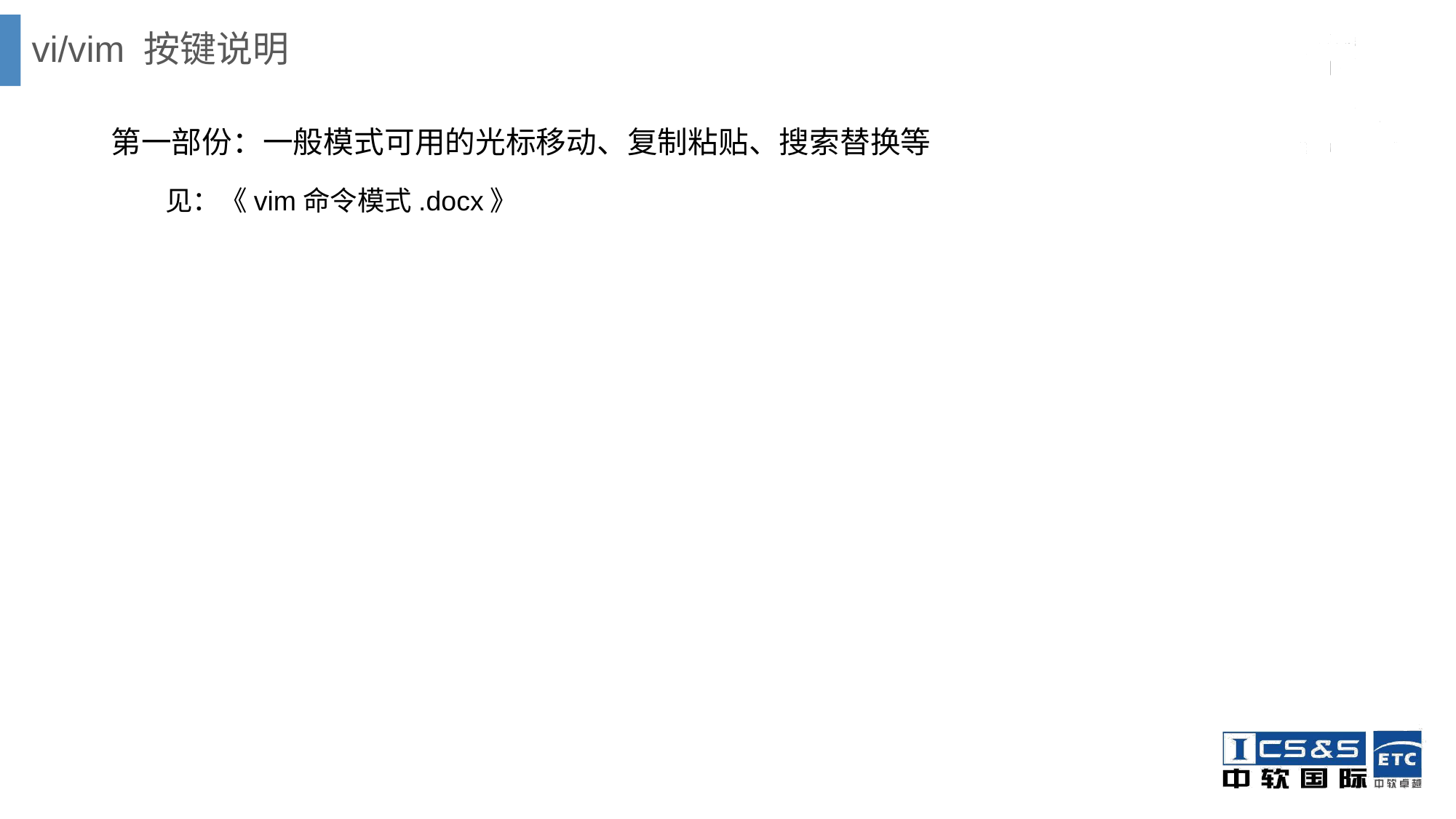

# vi/vim 按键说明
第一部份：一般模式可用的光标移动、复制粘贴、搜索替换等
见：《vim命令模式.docx》